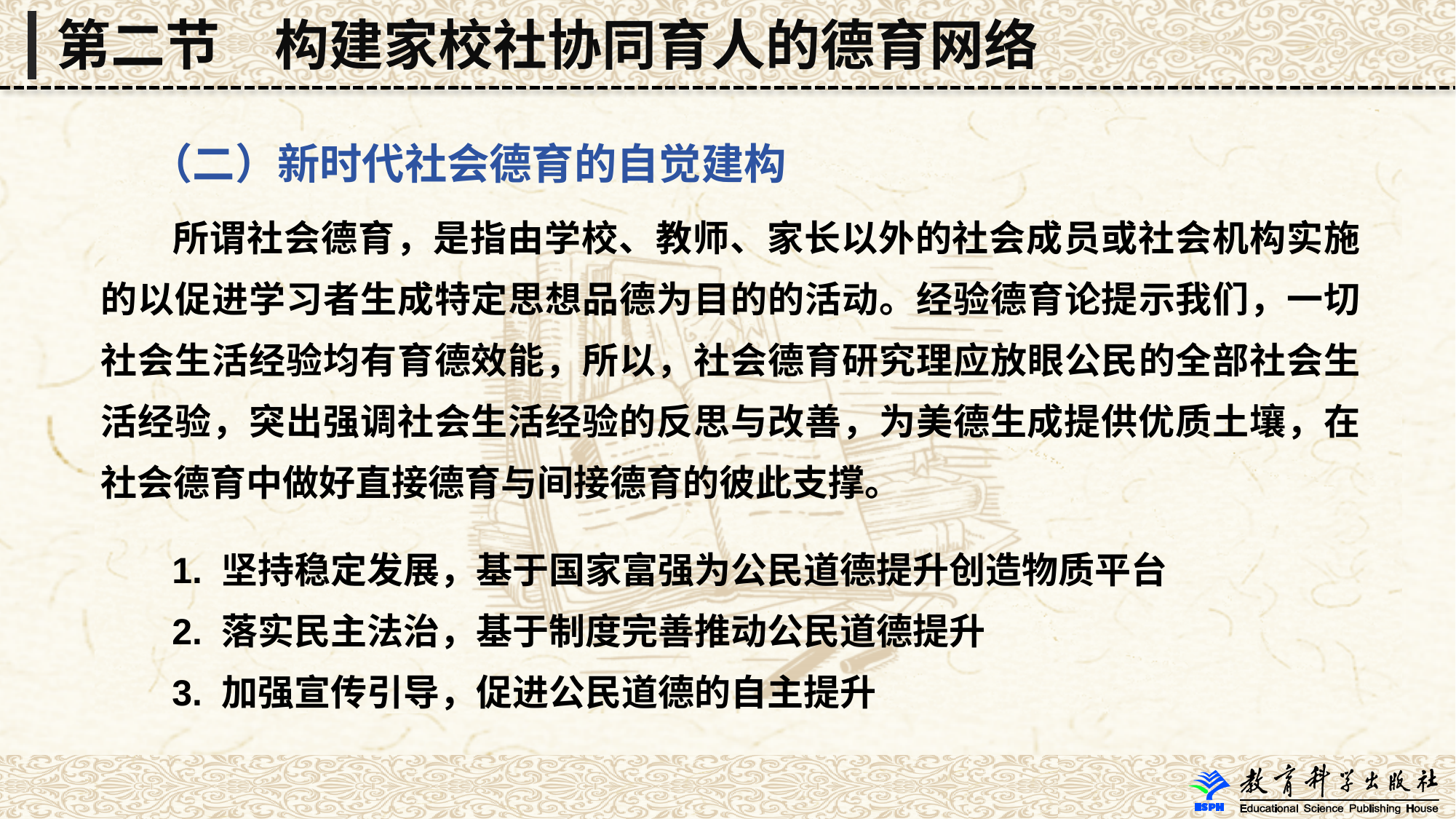

第二节　构建家校社协同育人的德育网络
     （二）新时代社会德育的自觉建构

       所谓社会德育，是指由学校、教师、家长以外的社会成员或社会机构实施的以促进学习者生成特定思想品德为目的的活动。经验德育论提示我们，一切社会生活经验均有育德效能，所以，社会德育研究理应放眼公民的全部社会生活经验，突出强调社会生活经验的反思与改善，为美德生成提供优质土壤，在社会德育中做好直接德育与间接德育的彼此支撑。

       1. 坚持稳定发展，基于国家富强为公民道德提升创造物质平台
       2. 落实民主法治，基于制度完善推动公民道德提升
       3. 加强宣传引导，促进公民道德的自主提升